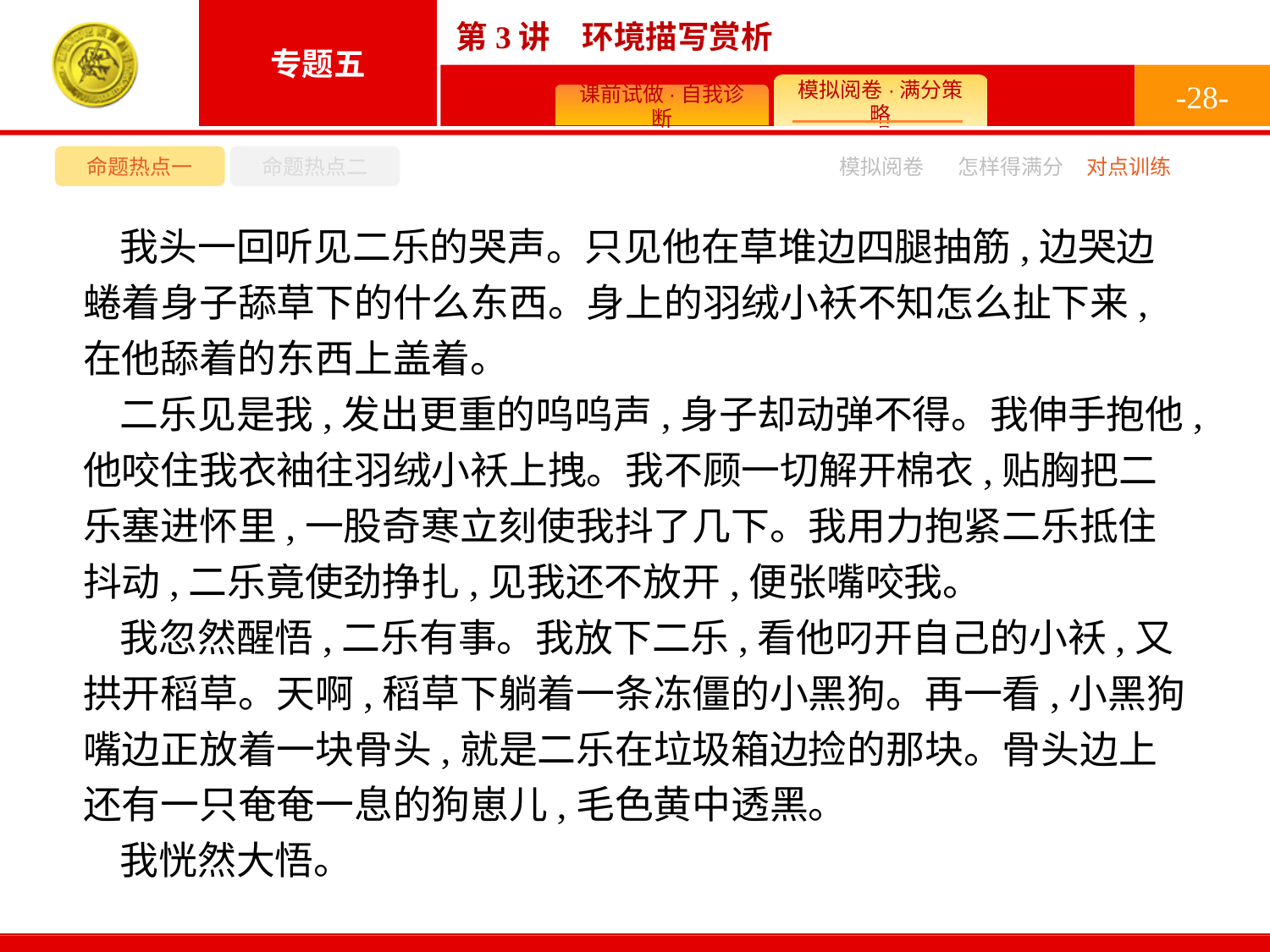

-28-
命题热点一
命题热点二
模拟阅卷
怎样得满分
对点训练
我头一回听见二乐的哭声。只见他在草堆边四腿抽筋,边哭边蜷着身子舔草下的什么东西。身上的羽绒小袄不知怎么扯下来,在他舔着的东西上盖着。
二乐见是我,发出更重的呜呜声,身子却动弹不得。我伸手抱他,他咬住我衣袖往羽绒小袄上拽。我不顾一切解开棉衣,贴胸把二乐塞进怀里,一股奇寒立刻使我抖了几下。我用力抱紧二乐抵住抖动,二乐竟使劲挣扎,见我还不放开,便张嘴咬我。
我忽然醒悟,二乐有事。我放下二乐,看他叼开自己的小袄,又拱开稻草。天啊,稻草下躺着一条冻僵的小黑狗。再一看,小黑狗嘴边正放着一块骨头,就是二乐在垃圾箱边捡的那块。骨头边上还有一只奄奄一息的狗崽儿,毛色黄中透黑。
我恍然大悟。